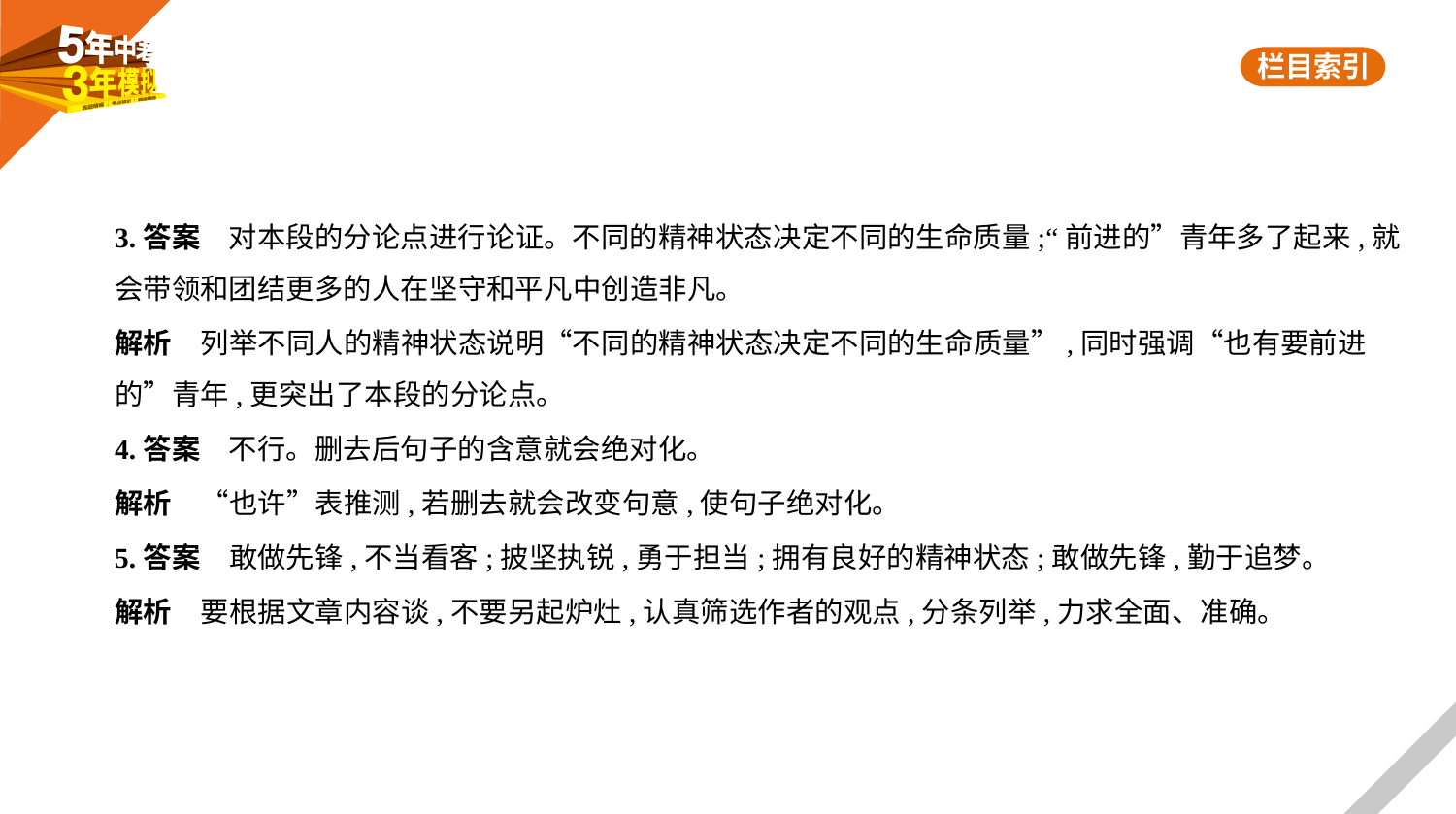

3.答案　对本段的分论点进行论证。不同的精神状态决定不同的生命质量;“前进的”青年多了起来,就
会带领和团结更多的人在坚守和平凡中创造非凡。
解析　列举不同人的精神状态说明“不同的精神状态决定不同的生命质量”,同时强调“也有要前进
的”青年,更突出了本段的分论点。
4.答案　不行。删去后句子的含意就会绝对化。
解析　“也许”表推测,若删去就会改变句意,使句子绝对化。
5.答案　敢做先锋,不当看客;披坚执锐,勇于担当;拥有良好的精神状态;敢做先锋,勤于追梦。
解析　要根据文章内容谈,不要另起炉灶,认真筛选作者的观点,分条列举,力求全面、准确。